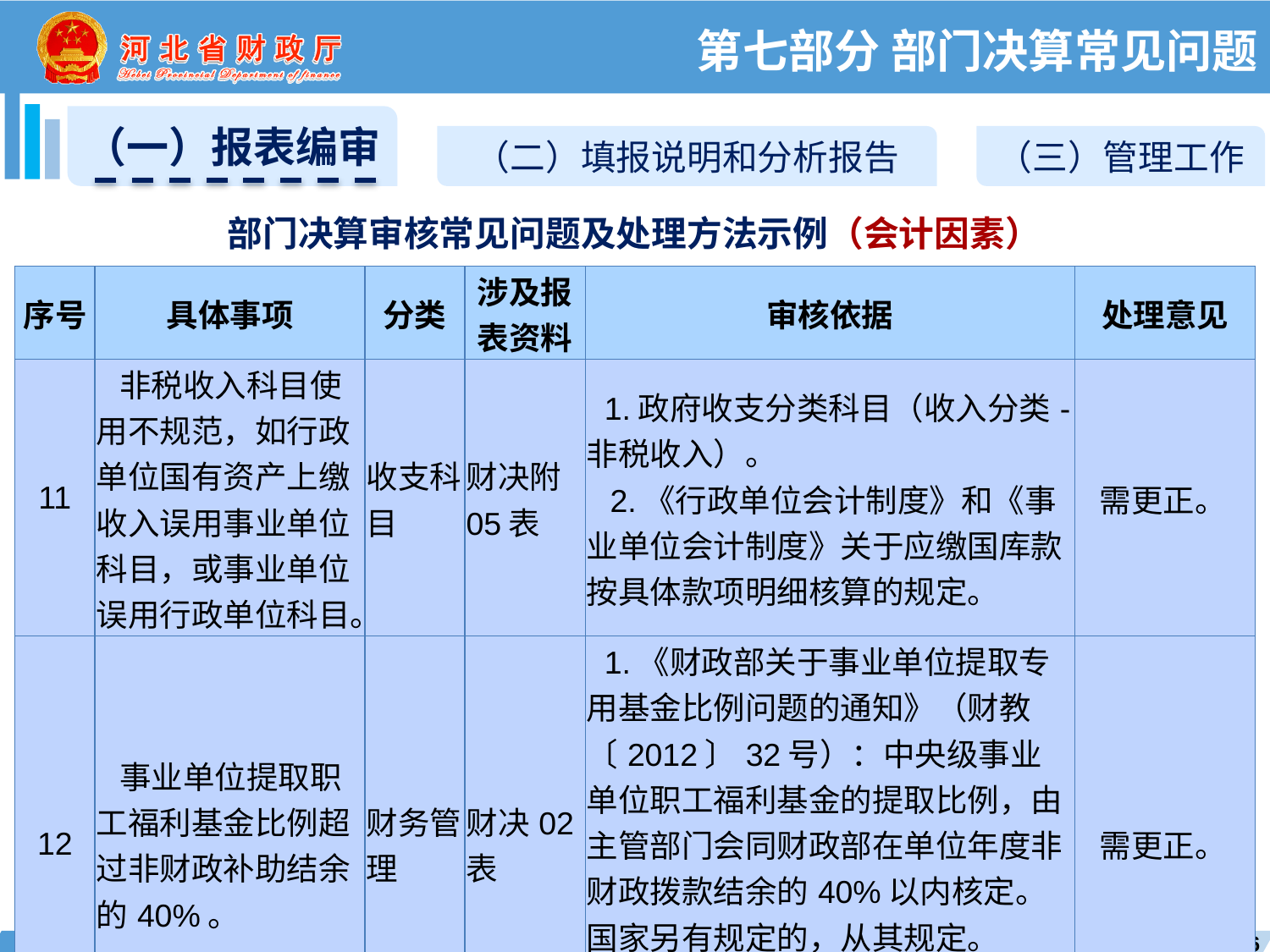

第七部分 部门决算常见问题
（一）报表编审
（二）填报说明和分析报告
（三）管理工作
部门决算审核常见问题及处理方法示例（会计因素）
| 序号 | 具体事项 | 分类 | 涉及报表资料 | 审核依据 | 处理意见 |
| --- | --- | --- | --- | --- | --- |
| 11 | 非税收入科目使用不规范，如行政单位国有资产上缴收入误用事业单位科目，或事业单位误用行政单位科目。 | 收支科目 | 财决附05表 | 1.政府收支分类科目（收入分类-非税收入）。 2.《行政单位会计制度》和《事业单位会计制度》关于应缴国库款按具体款项明细核算的规定。 | 需更正。 |
| 12 | 事业单位提取职工福利基金比例超过非财政补助结余的40%。 | 财务管理 | 财决02表 | 1.《财政部关于事业单位提取专用基金比例问题的通知》（财教〔2012〕32号）：中央级事业单位职工福利基金的提取比例，由主管部门会同财政部在单位年度非财政拨款结余的40%以内核定。国家另有规定的，从其规定。 2.《事业单位会计制度》关于结余分配核算规定。 | 需更正。 |
156